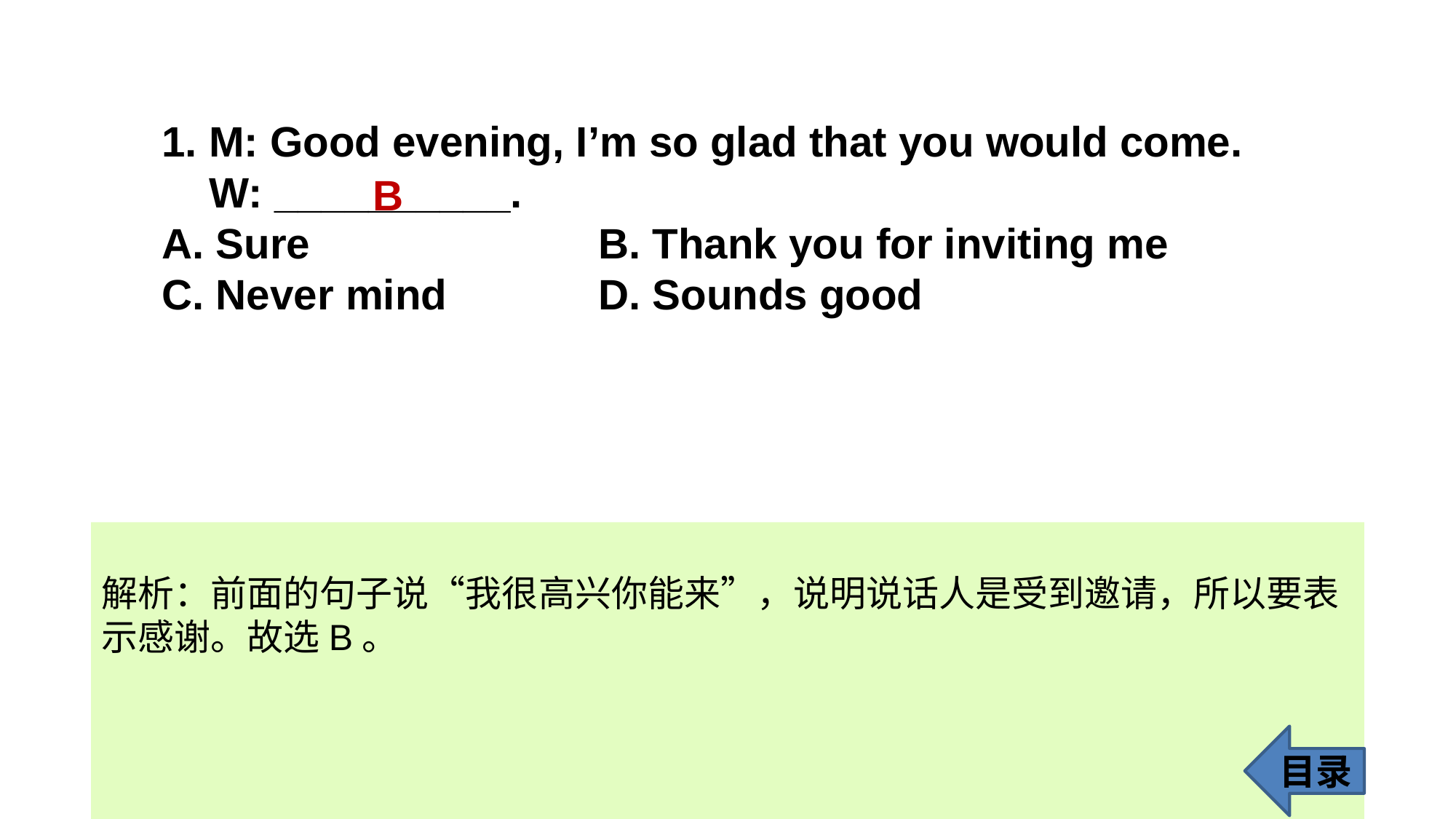

1. M: Good evening, I’m so glad that you would come.
    W: __________.
A. Sure 			B. Thank you for inviting me
C. Never mind 		D. Sounds good
B

解析：前面的句子说“我很高兴你能来”，说明说话人是受到邀请，所以要表
示感谢。故选B。
目录
5